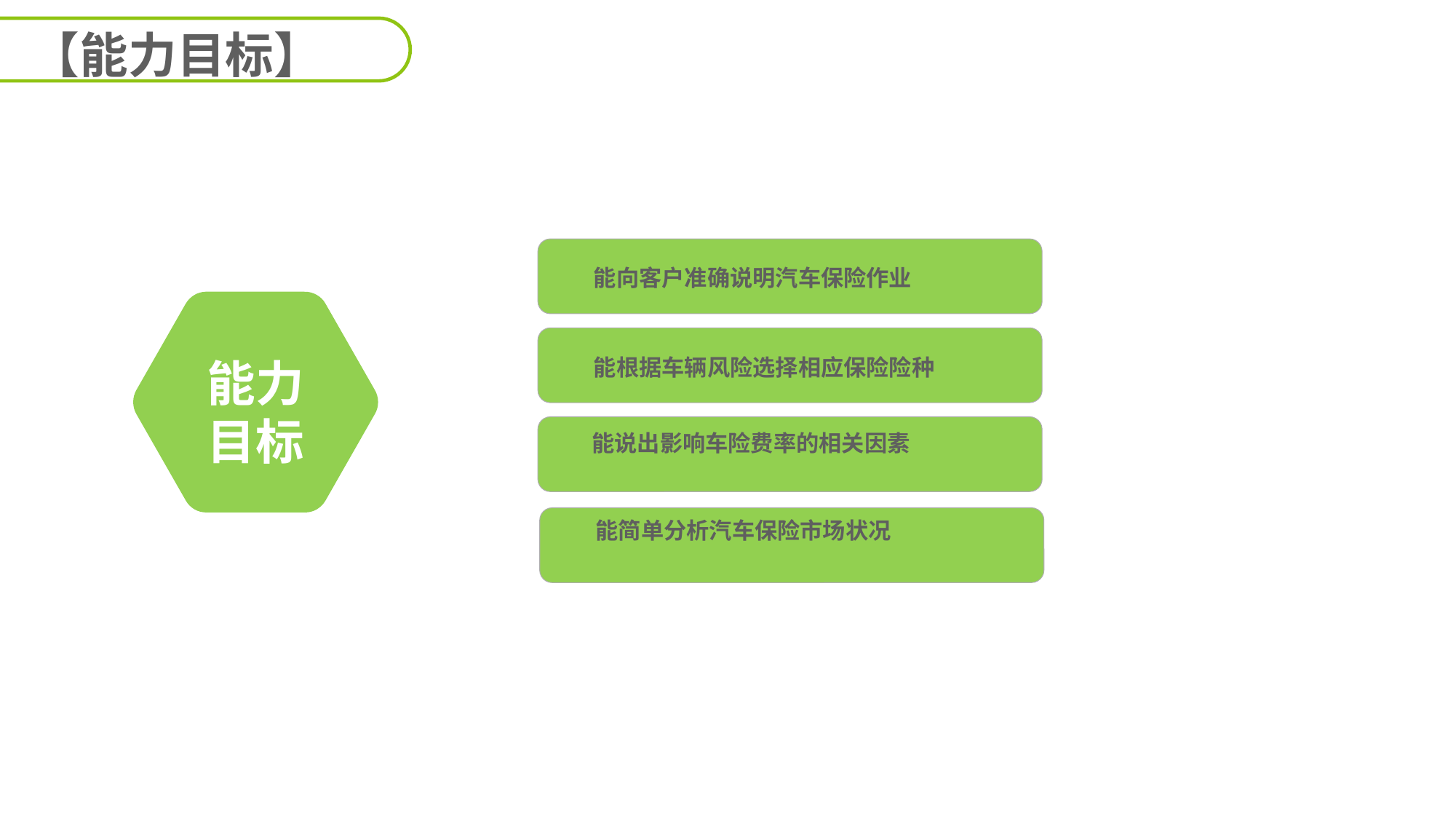

【能力目标】

能向客户准确说明汽车保险作业

能力
目标
能根据车辆风险选择相应保险险种

能说出影响车险费率的相关因素

能简单分析汽车保险市场状况
延迟符